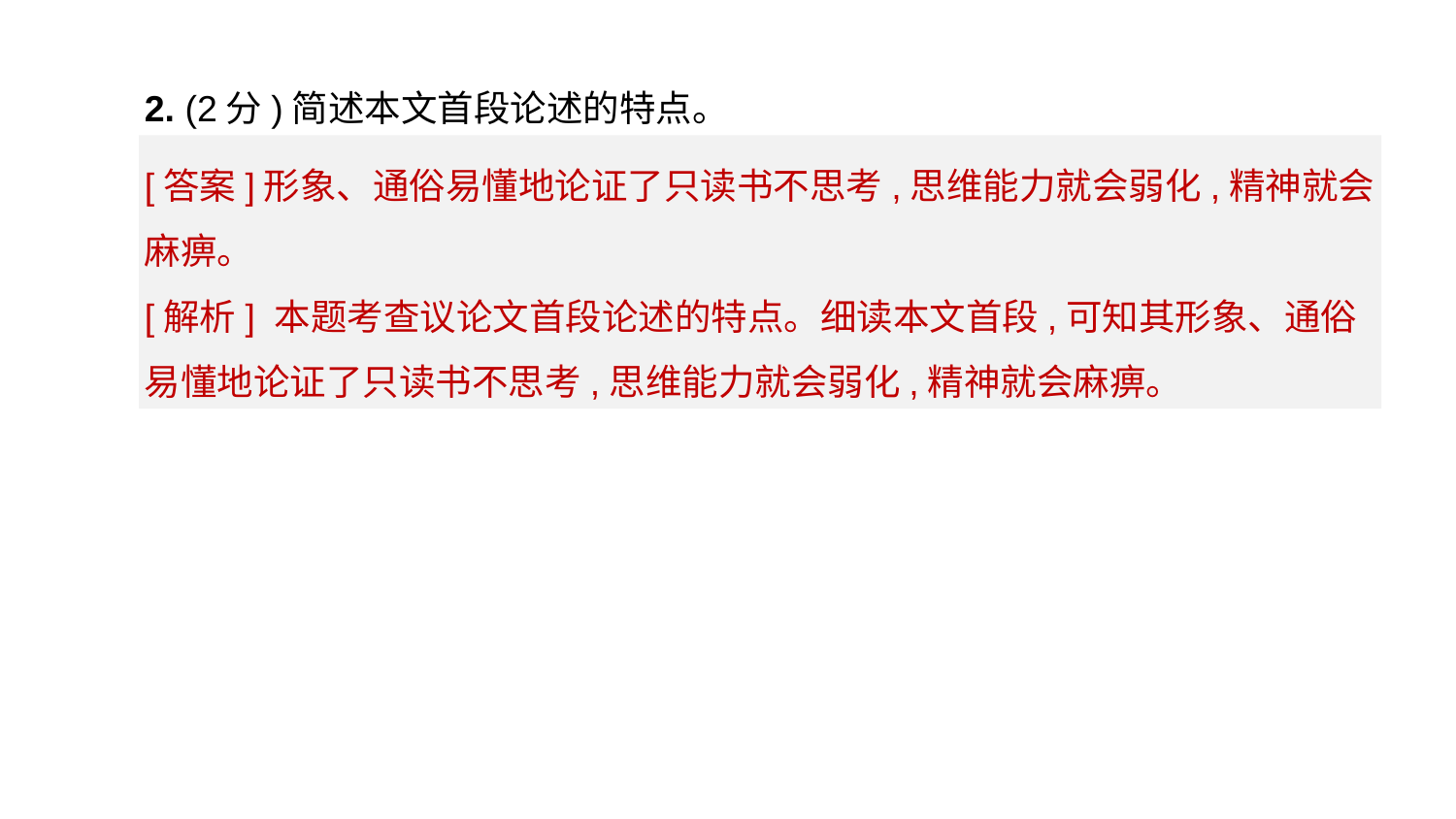

2. (2分)简述本文首段论述的特点。
[答案]形象、通俗易懂地论证了只读书不思考,思维能力就会弱化,精神就会麻痹。
[解析] 本题考查议论文首段论述的特点。细读本文首段,可知其形象、通俗易懂地论证了只读书不思考,思维能力就会弱化,精神就会麻痹。